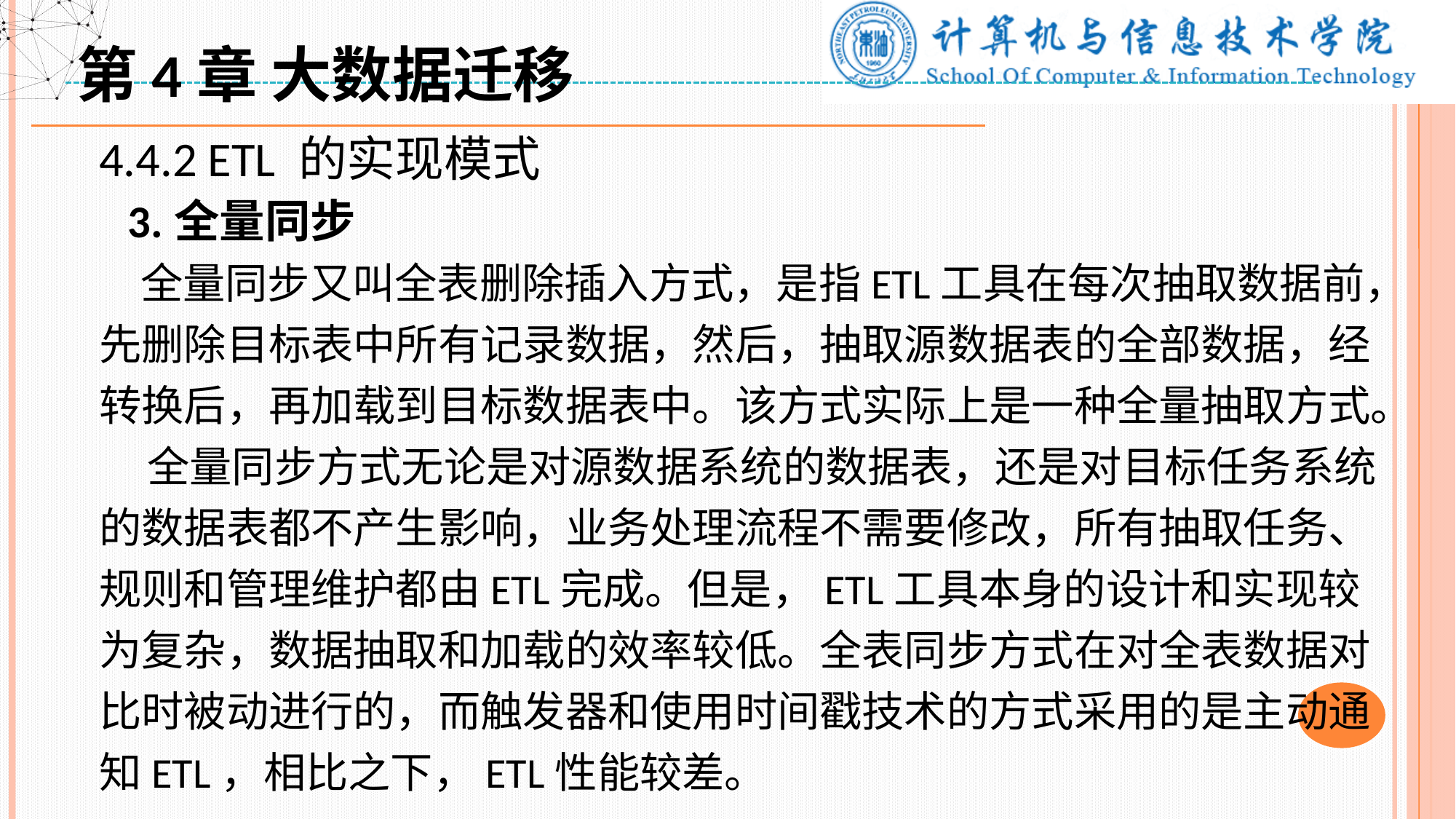

第4章 大数据迁移
4.4.2 ETL 的实现模式
   3.全量同步
    全量同步又叫全表删除插入方式，是指ETL工具在每次抽取数据前，先删除目标表中所有记录数据，然后，抽取源数据表的全部数据，经转换后，再加载到目标数据表中。该方式实际上是一种全量抽取方式。
    全量同步方式无论是对源数据系统的数据表，还是对目标任务系统的数据表都不产生影响，业务处理流程不需要修改，所有抽取任务、规则和管理维护都由ETL完成。但是，ETL工具本身的设计和实现较为复杂，数据抽取和加载的效率较低。全表同步方式在对全表数据对比时被动进行的，而触发器和使用时间戳技术的方式采用的是主动通知ETL，相比之下，ETL性能较差。